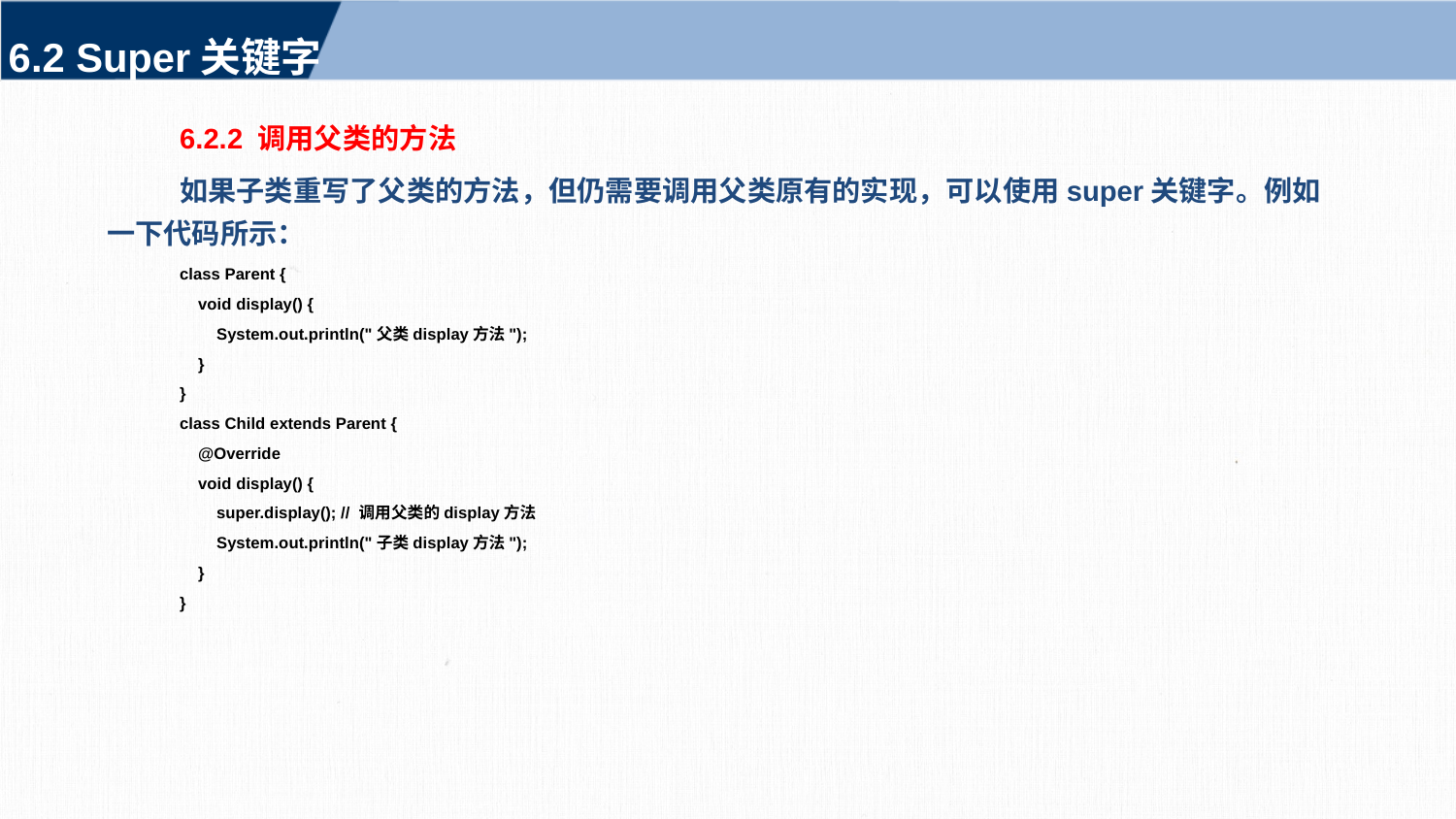

6.2 Super关键字

6.2.2 调用父类的方法
如果子类重写了父类的方法，但仍需要调用父类原有的实现，可以使用super关键字。例如一下代码所示：
class Parent {
    void display() {
        System.out.println("父类display方法");
    }
}
class Child extends Parent {
    @Override
    void display() {
        super.display(); // 调用父类的display方法
        System.out.println("子类display方法");
    }
}